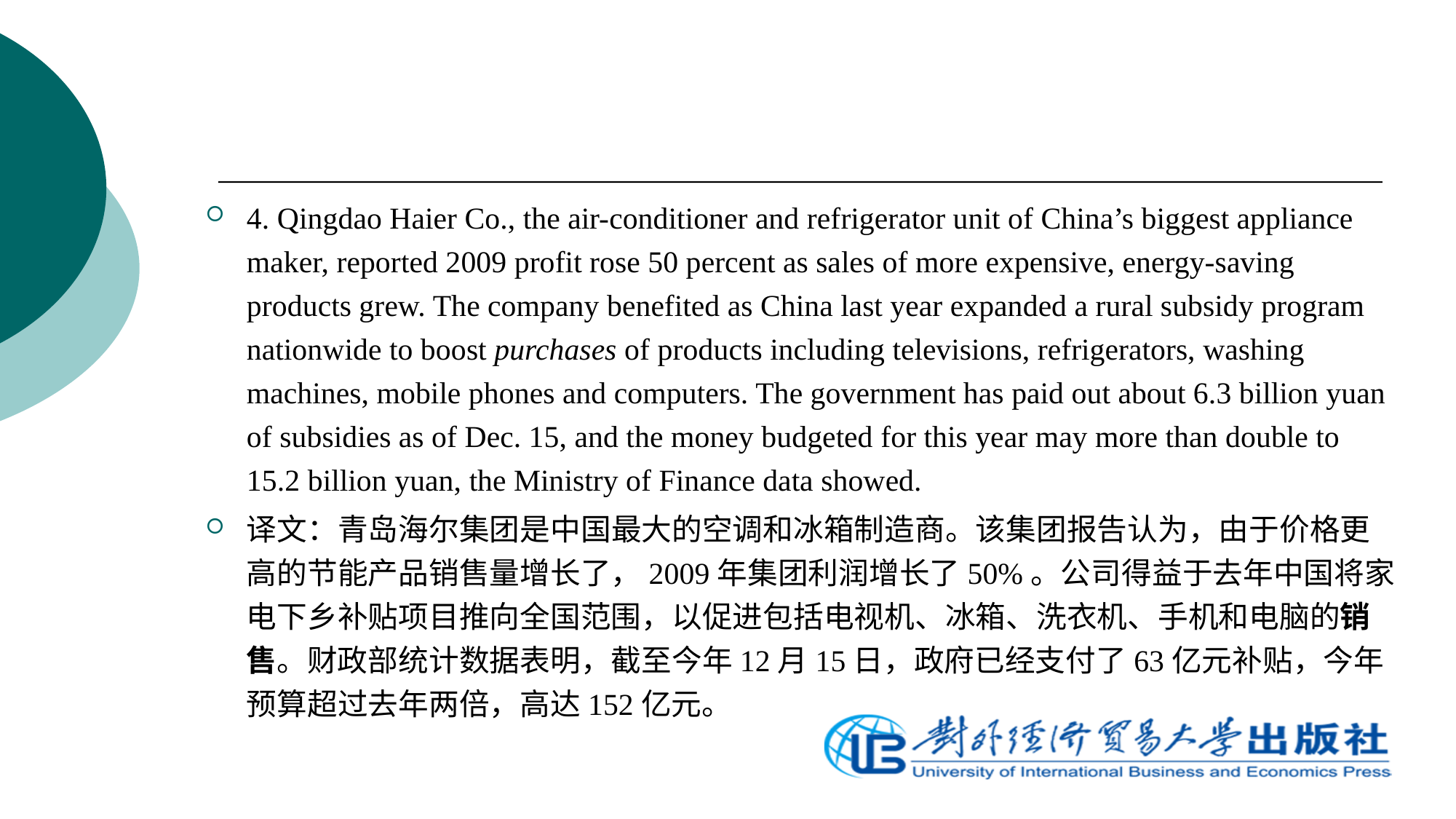

4. Qingdao Haier Co., the air-conditioner and refrigerator unit of China’s biggest appliance maker, reported 2009 profit rose 50 percent as sales of more expensive, energy-saving products grew. The company benefited as China last year expanded a rural subsidy program nationwide to boost purchases of products including televisions, refrigerators, washing machines, mobile phones and computers. The government has paid out about 6.3 billion yuan of subsidies as of Dec. 15, and the money budgeted for this year may more than double to 15.2 billion yuan, the Ministry of Finance data showed.
译文：青岛海尔集团是中国最大的空调和冰箱制造商。该集团报告认为，由于价格更高的节能产品销售量增长了，2009年集团利润增长了50%。公司得益于去年中国将家电下乡补贴项目推向全国范围，以促进包括电视机、冰箱、洗衣机、手机和电脑的销售。财政部统计数据表明，截至今年12月15日，政府已经支付了63亿元补贴，今年预算超过去年两倍，高达152亿元。